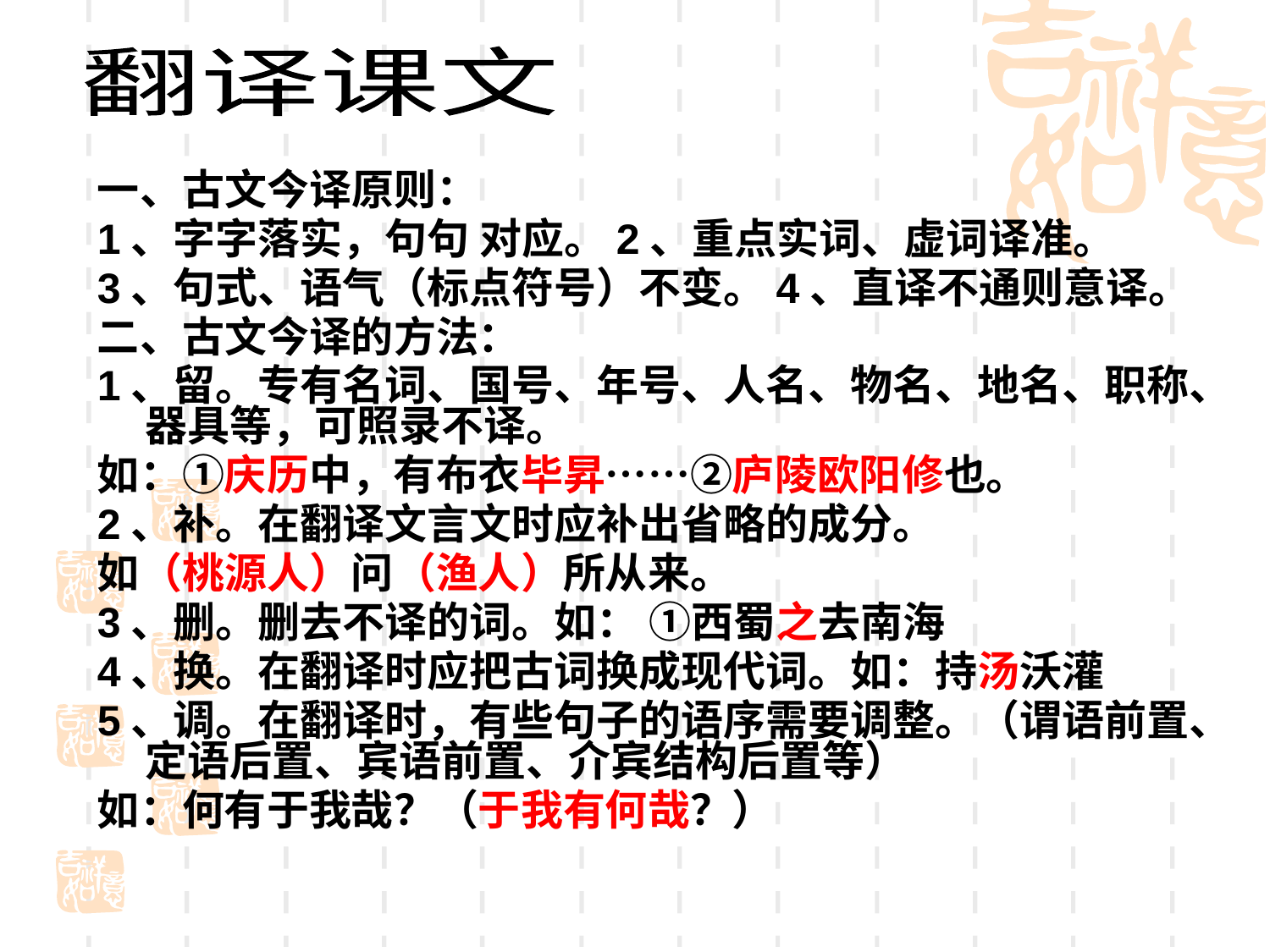

翻译课文
#
一、古文今译原则：
1、字字落实，句句 对应。2、重点实词、虚词译准。
3、句式、语气（标点符号）不变。4、直译不通则意译。
二、古文今译的方法：
1、留。专有名词、国号、年号、人名、物名、地名、职称、器具等，可照录不译。
如：①庆历中，有布衣毕昇……②庐陵欧阳修也。
2、补。在翻译文言文时应补出省略的成分。
如（桃源人）问（渔人）所从来。
3、删。删去不译的词。如： ①西蜀之去南海
4、换。在翻译时应把古词换成现代词。如：持汤沃灌
5、调。在翻译时，有些句子的语序需要调整。（谓语前置、定语后置、宾语前置、介宾结构后置等）
如：何有于我哉？（于我有何哉？）